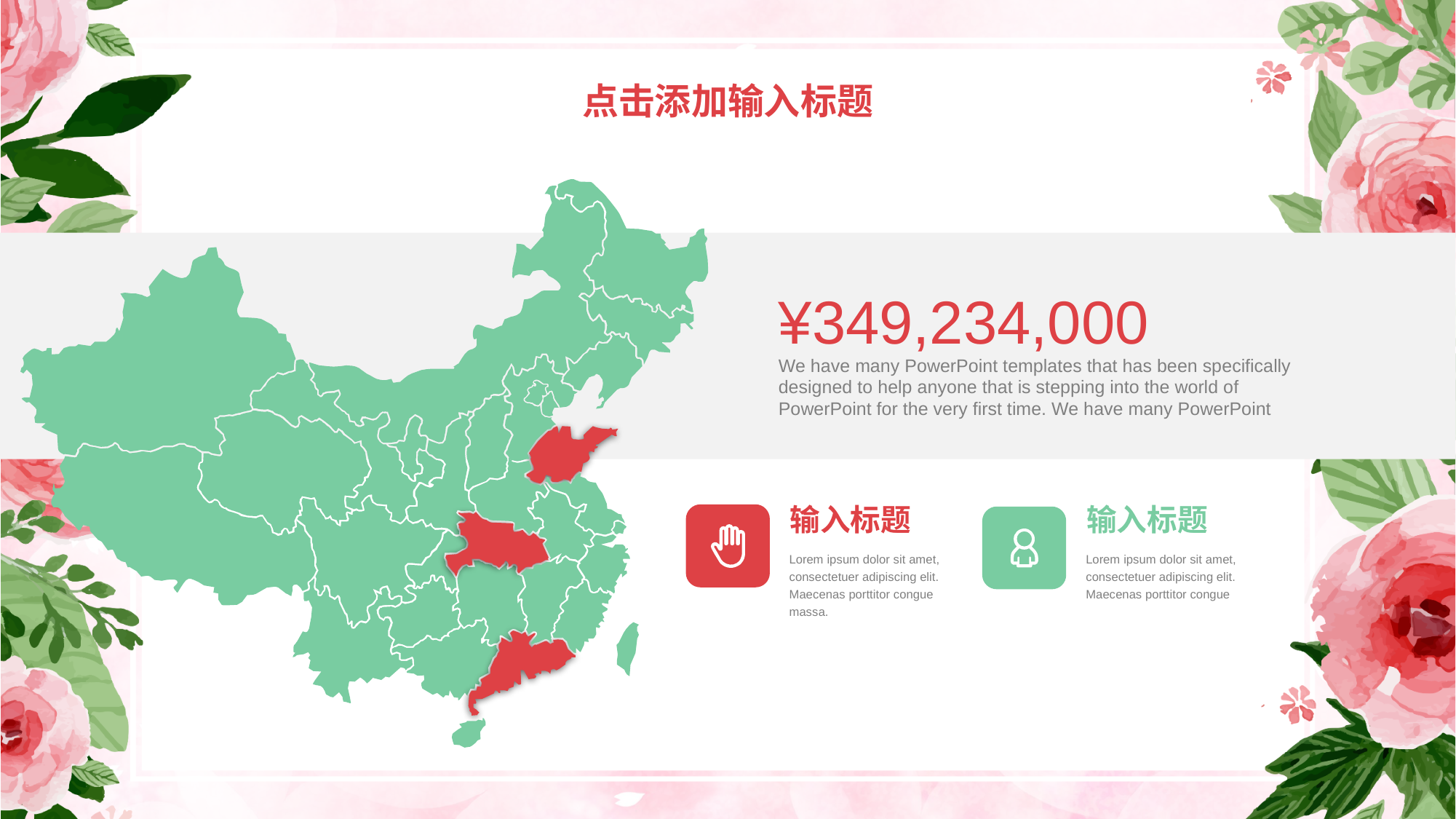

点击添加输入标题

¥349,234,000
We have many PowerPoint templates that has been specifically designed to help anyone that is stepping into the world of PowerPoint for the very first time. We have many PowerPoint
输入标题
Lorem ipsum dolor sit amet, consectetuer adipiscing elit. Maecenas porttitor congue massa.
输入标题
Lorem ipsum dolor sit amet, consectetuer adipiscing elit. Maecenas porttitor congue